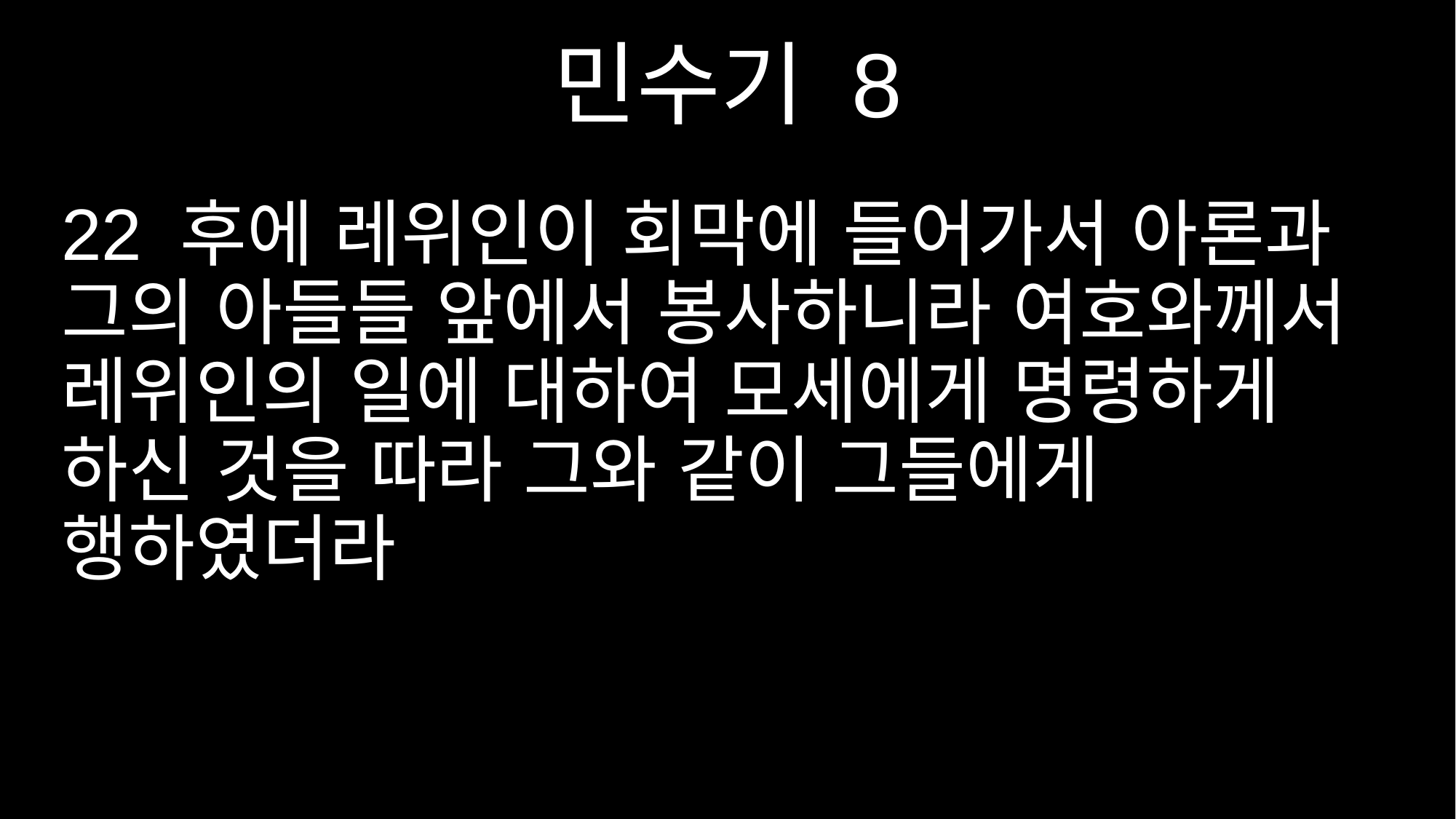

민수기 8
22 후에 레위인이 회막에 들어가서 아론과 그의 아들들 앞에서 봉사하니라 여호와께서 레위인의 일에 대하여 모세에게 명령하게 하신 것을 따라 그와 같이 그들에게 행하였더라